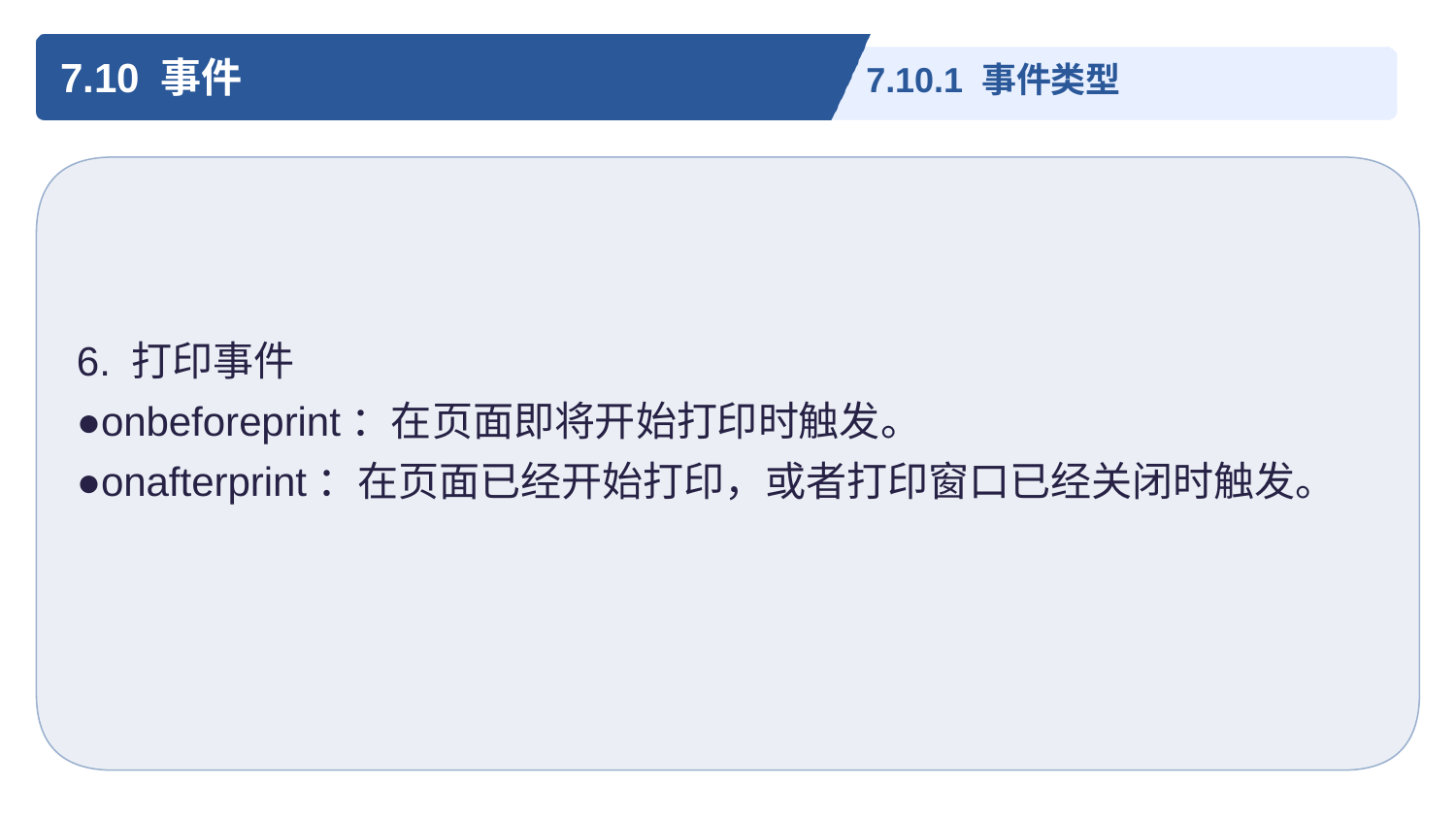

7.10 事件
7.10.1 事件类型

6. 打印事件
●onbeforeprint：在页面即将开始打印时触发。
●onafterprint：在页面已经开始打印，或者打印窗口已经关闭时触发。